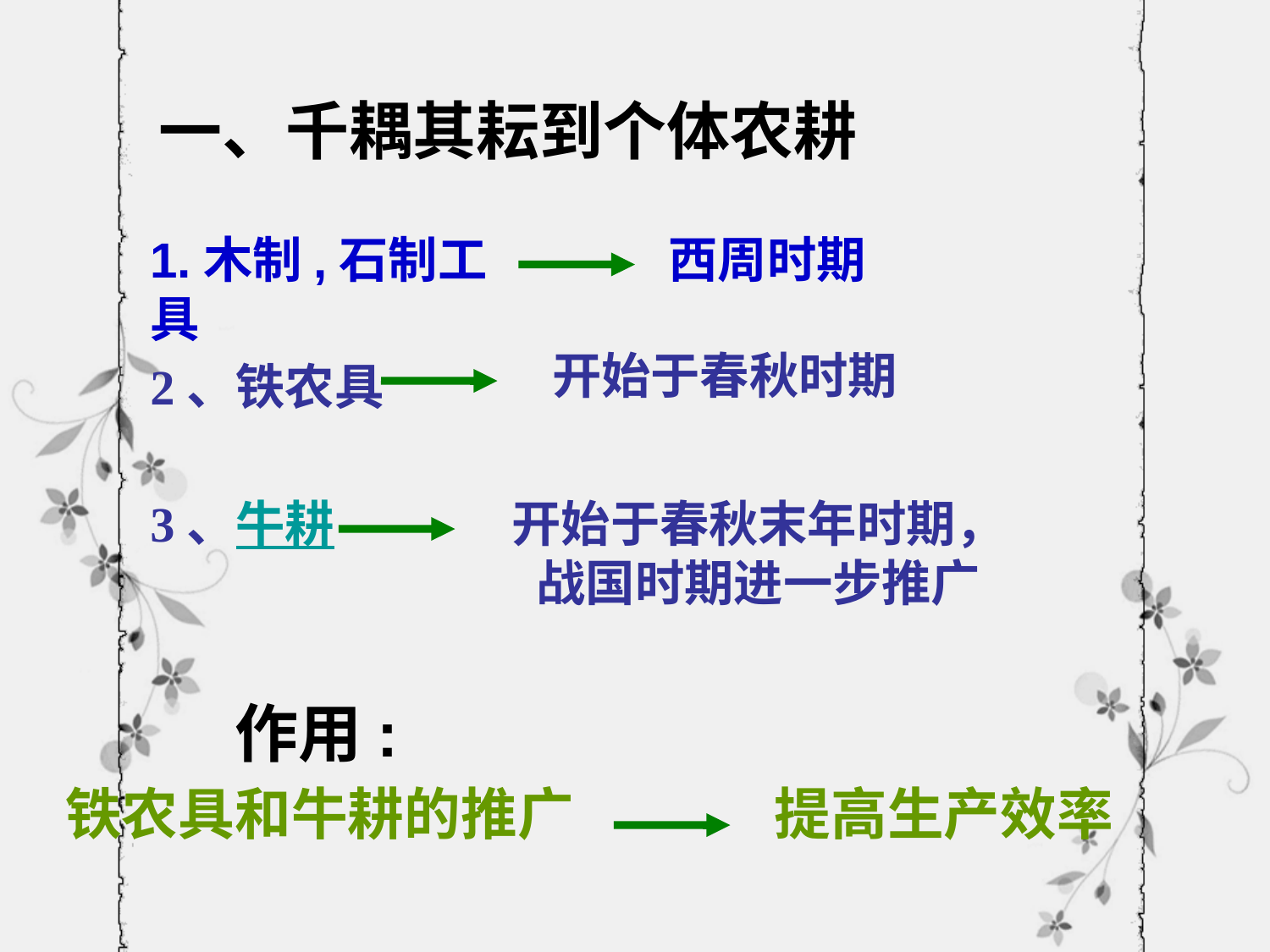

一、千耦其耘到个体农耕
1.木制,石制工具
西周时期

开始于春秋时期
2、铁农具

3、牛耕
开始于春秋末年时期，战国时期进一步推广

作用:
铁农具和牛耕的推广
提高生产效率